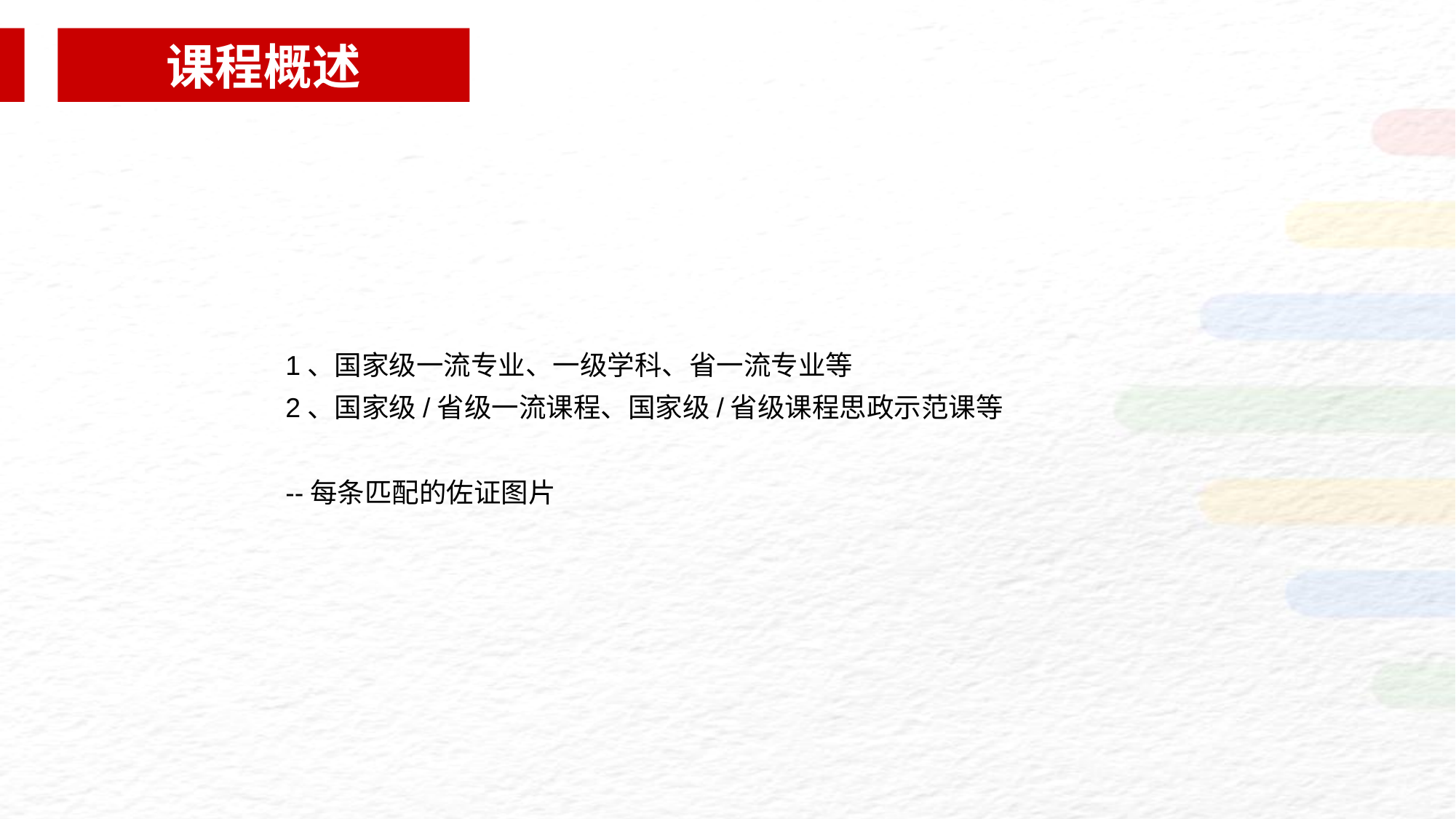

课程概述
1、国家级一流专业、一级学科、省一流专业等
2、国家级/省级一流课程、国家级/省级课程思政示范课等

--每条匹配的佐证图片